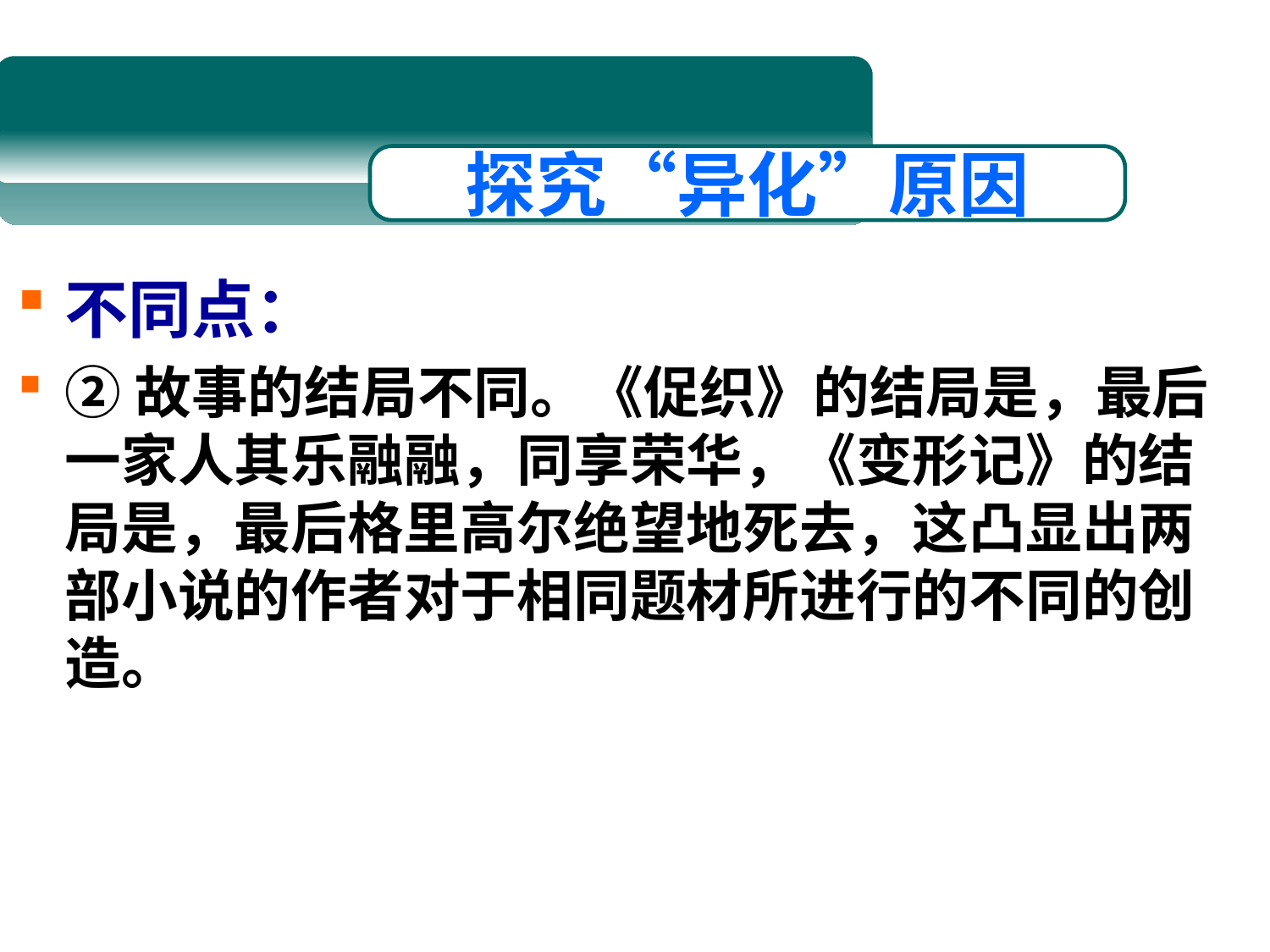

探究“异化”原因
不同点：
②故事的结局不同。《促织》的结局是，最后一家人其乐融融，同享荣华，《变形记》的结局是，最后格里高尔绝望地死去，这凸显出两部小说的作者对于相同题材所进行的不同的创造。